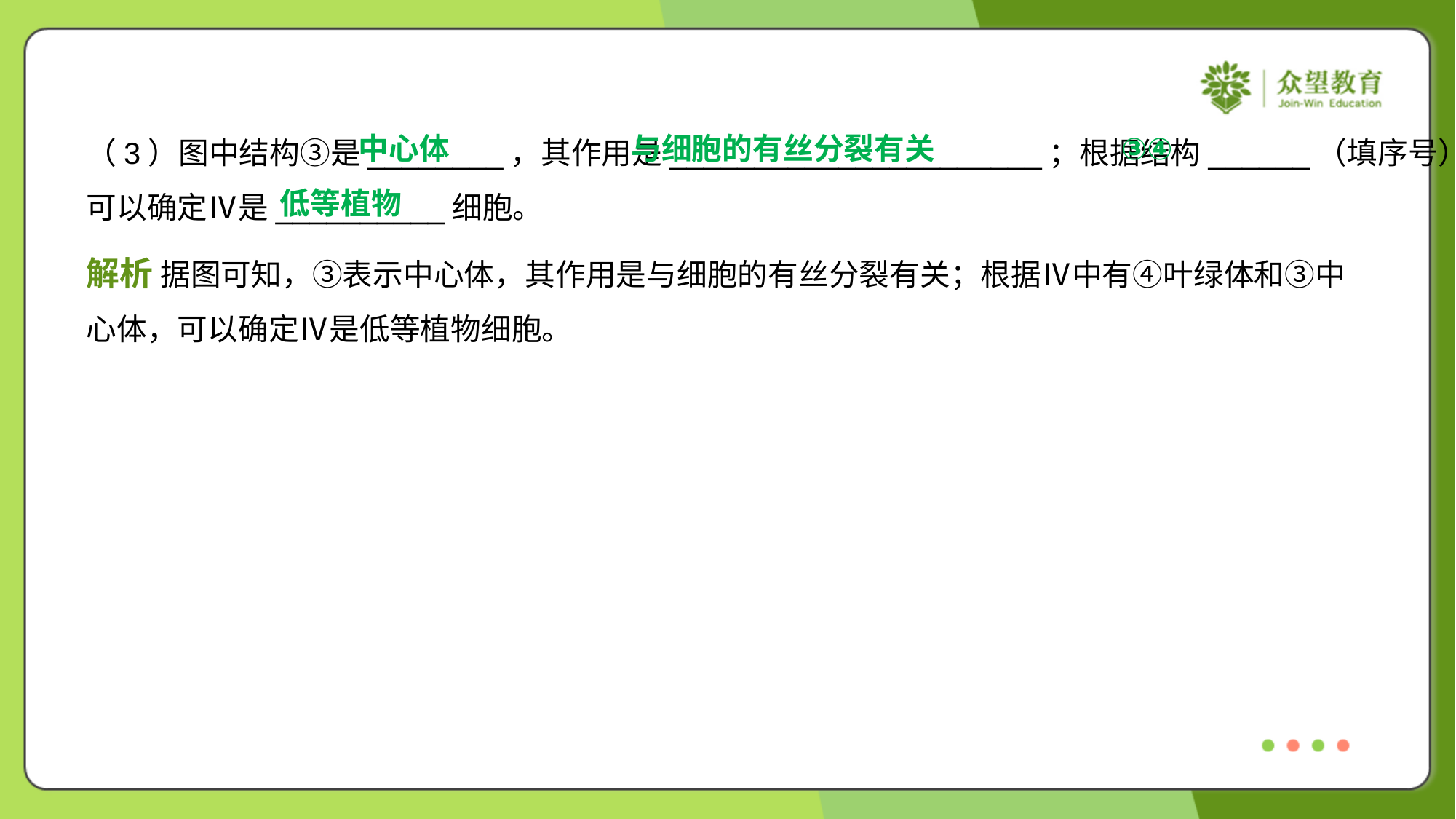

中心体
与细胞的有丝分裂有关
③④
（3）图中结构③是________，其作用是______________________；根据结构______（填序号）
可以确定Ⅳ是__________细胞。
低等植物
解析 据图可知，③表示中心体，其作用是与细胞的有丝分裂有关；根据Ⅳ中有④叶绿体和③中
心体，可以确定Ⅳ是低等植物细胞。